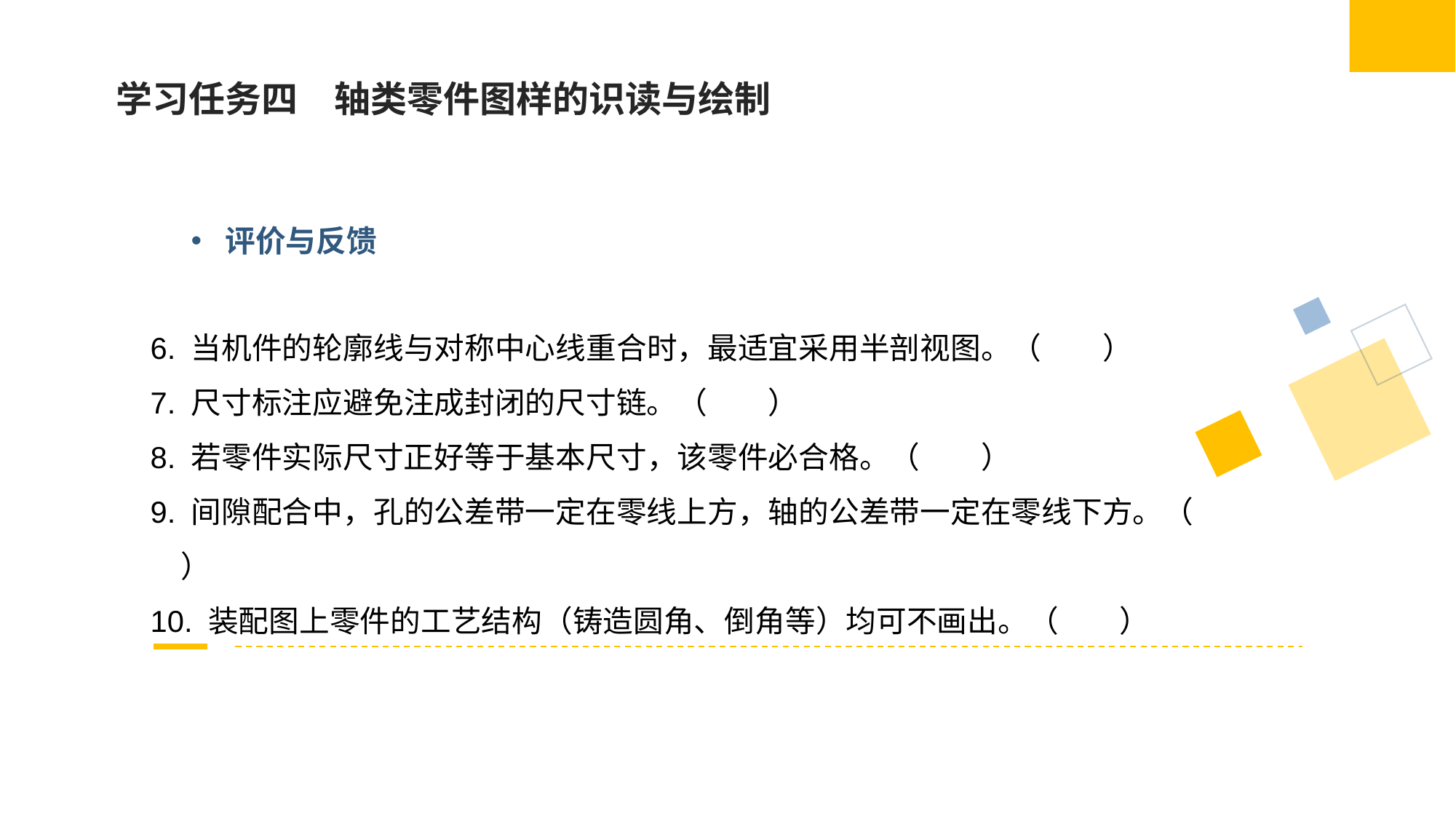

学习任务四　轴类零件图样的识读与绘制

评价与反馈

6. 当机件的轮廓线与对称中心线重合时，最适宜采用半剖视图。（　　）
7. 尺寸标注应避免注成封闭的尺寸链。（　　）
8. 若零件实际尺寸正好等于基本尺寸，该零件必合格。（　　）
9. 间隙配合中，孔的公差带一定在零线上方，轴的公差带一定在零线下方。（　　）
10. 装配图上零件的工艺结构（铸造圆角、倒角等）均可不画出。（　　）